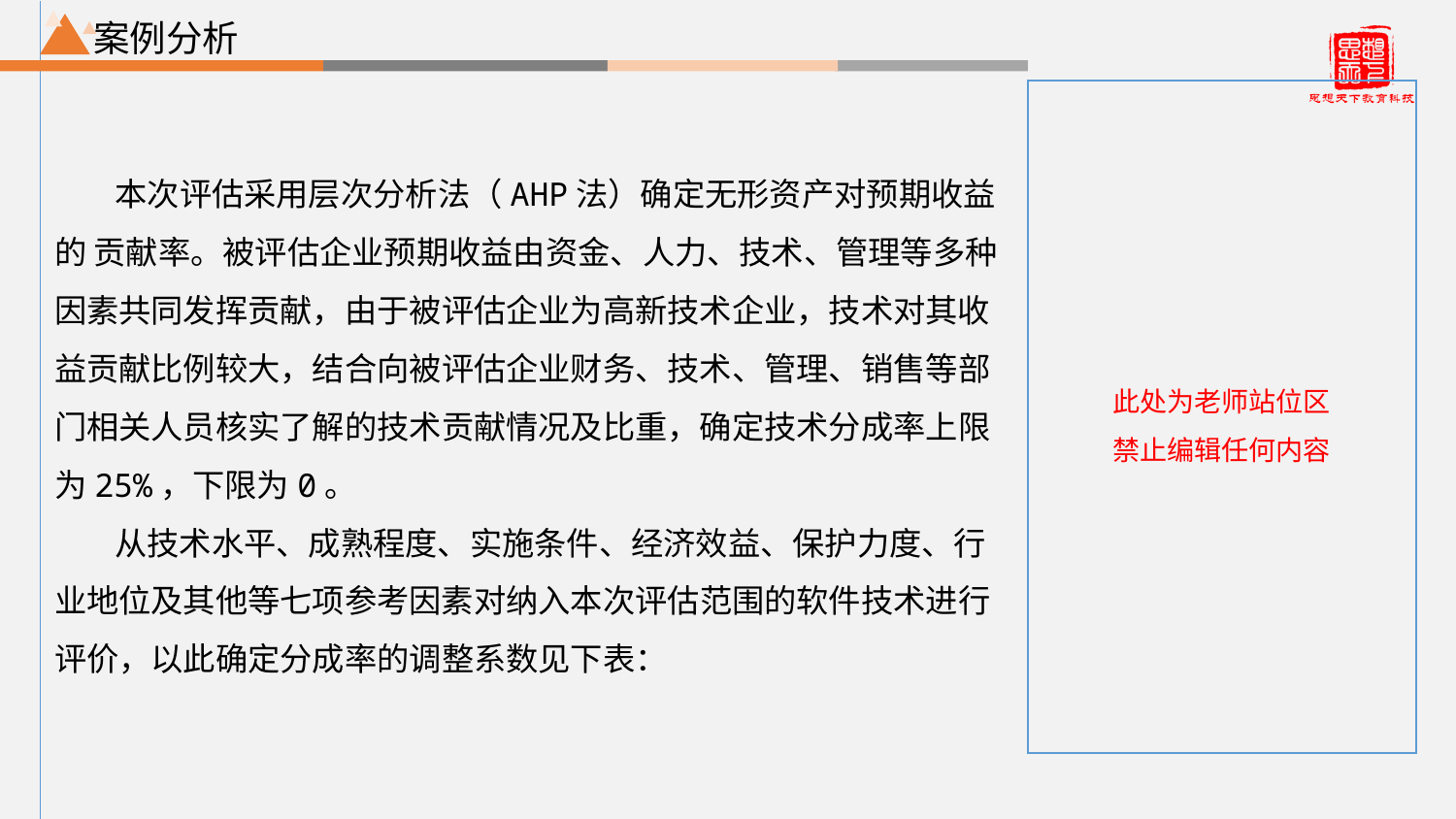

案例分析
本次评估采用层次分析法（AHP法）确定无形资产对预期收益的 贡献率。被评估企业预期收益由资金、人力、技术、管理等多种因素共同发挥贡献，由于被评估企业为高新技术企业，技术对其收益贡献比例较大，结合向被评估企业财务、技术、管理、销售等部门相关人员核实了解的技术贡献情况及比重，确定技术分成率上限为25%，下限为0。
从技术水平、成熟程度、实施条件、经济效益、保护力度、行业地位及其他等七项参考因素对纳入本次评估范围的软件技术进行评价，以此确定分成率的调整系数见下表：

54